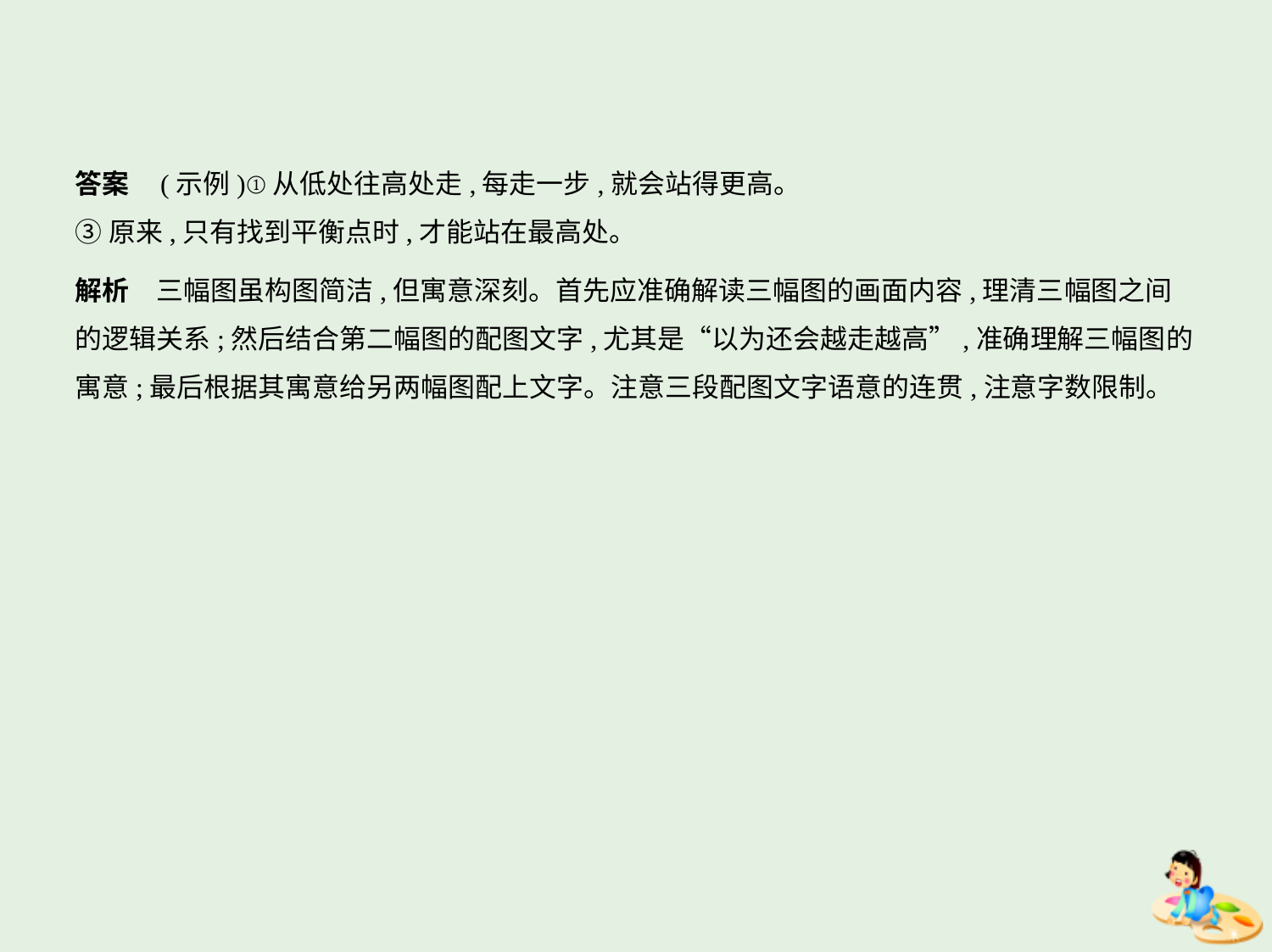

答案    (示例)①从低处往高处走,每走一步,就会站得更高。
③原来,只有找到平衡点时,才能站在最高处。
解析　三幅图虽构图简洁,但寓意深刻。首先应准确解读三幅图的画面内容,理清三幅图之间
的逻辑关系;然后结合第二幅图的配图文字,尤其是“以为还会越走越高”,准确理解三幅图的
寓意;最后根据其寓意给另两幅图配上文字。注意三段配图文字语意的连贯,注意字数限制。